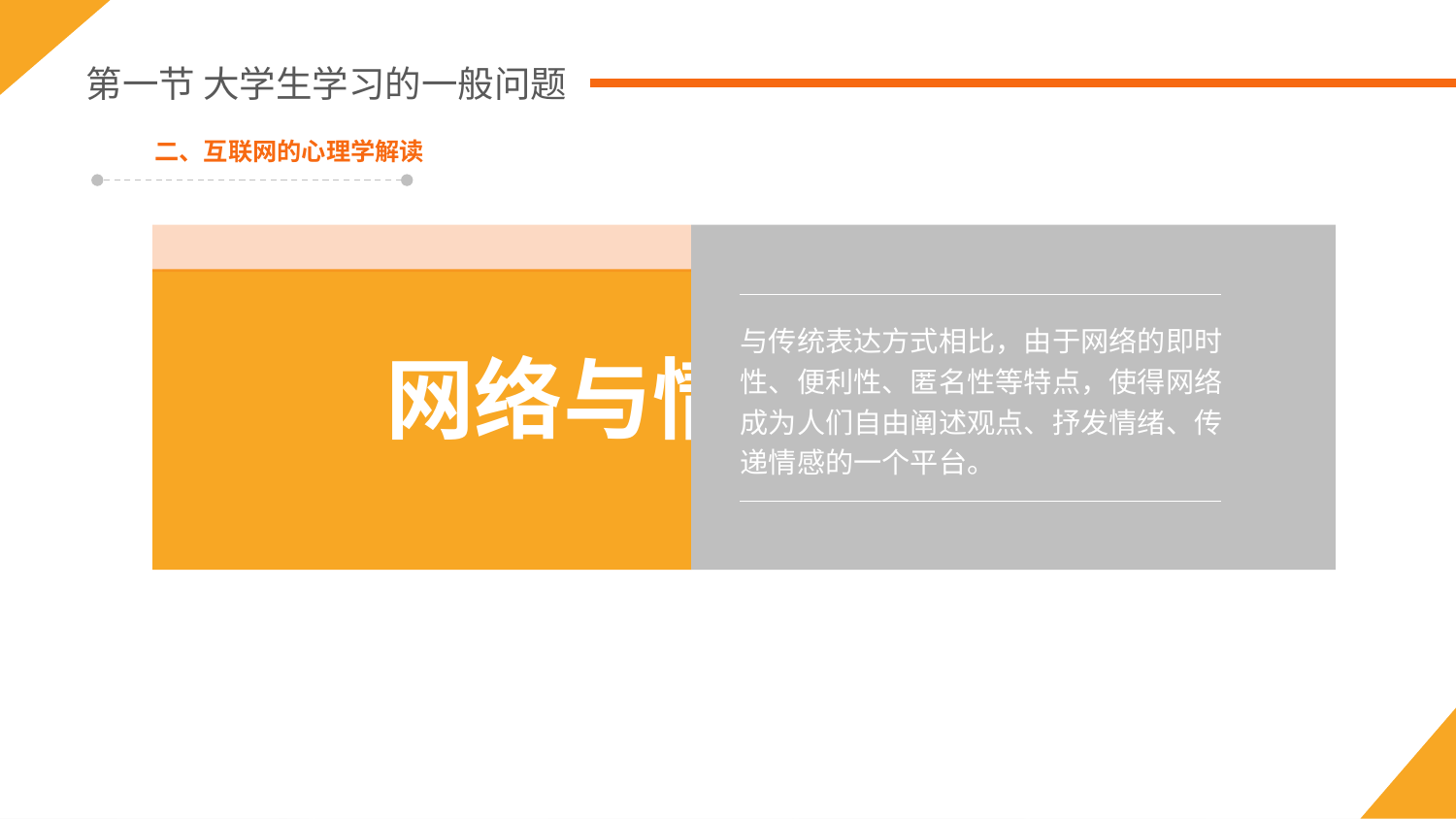

第一节 大学生学习的一般问题
二、互联网的心理学解读

与传统表达方式相比，由于网络的即时性、便利性、匿名性等特点，使得网络成为人们自由阐述观点、抒发情绪、传递情感的一个平台。
网络与情感